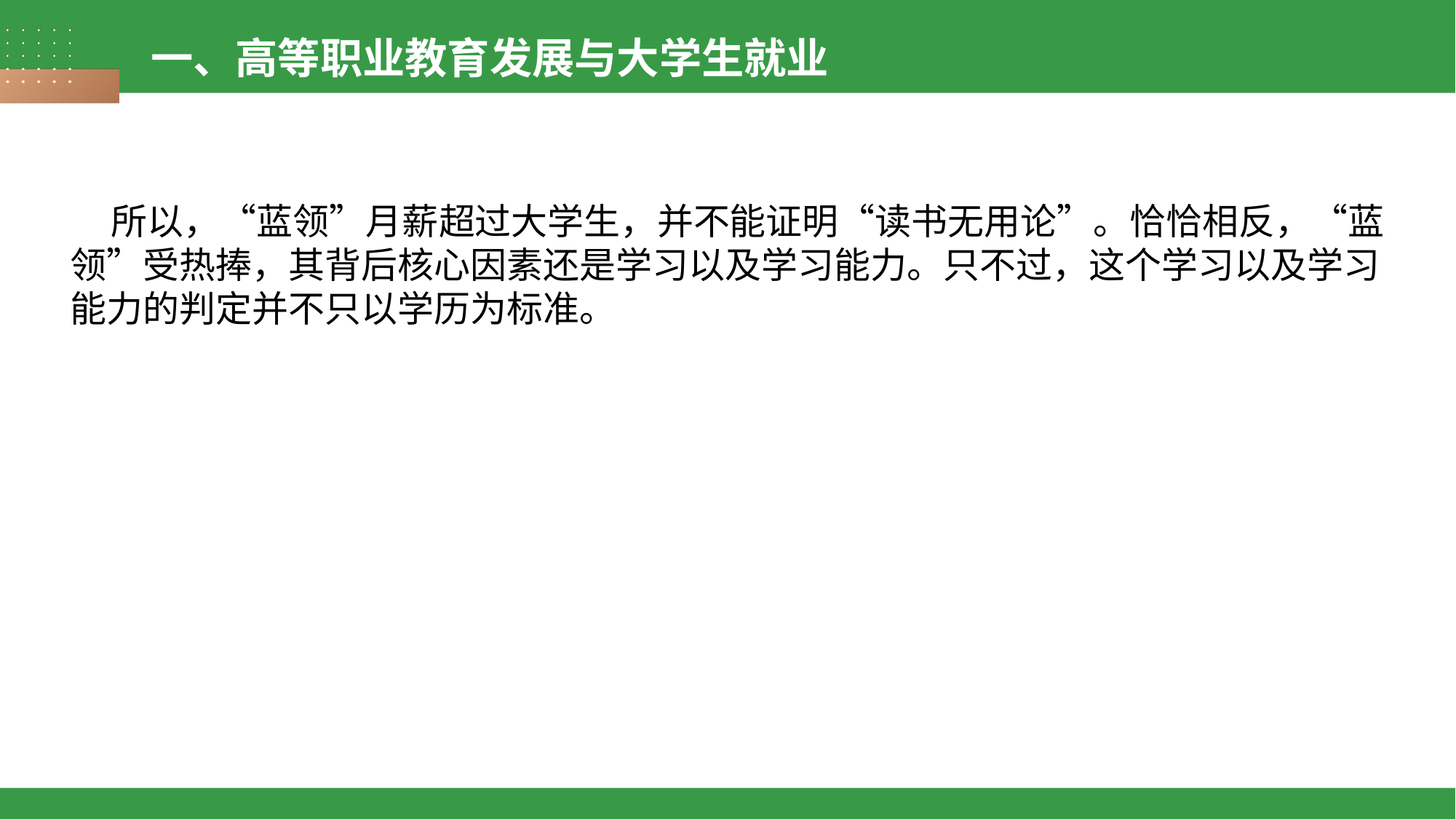

一、高等职业教育发展与大学生就业
    所以，“蓝领”月薪超过大学生，并不能证明“读书无用论”。恰恰相反，“蓝领”受热捧，其背后核心因素还是学习以及学习能力。只不过，这个学习以及学习能力的判定并不只以学历为标准。